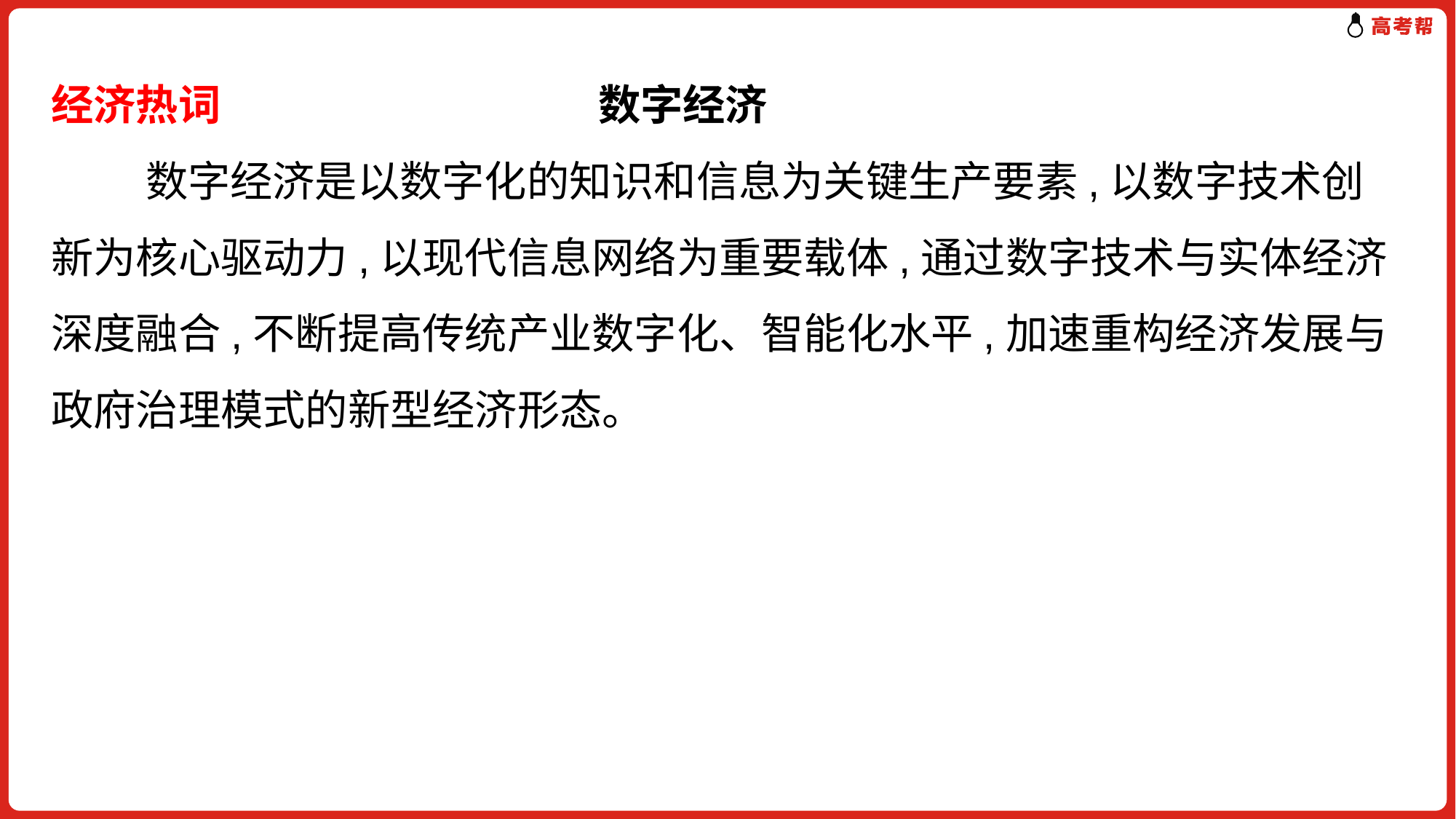

# 经济热词　　　　　　             数字经济 　　 数字经济是以数字化的知识和信息为关键生产要素,以数字技术创新为核心驱动力,以现代信息网络为重要载体,通过数字技术与实体经济深度融合,不断提高传统产业数字化、智能化水平,加速重构经济发展与政府治理模式的新型经济形态。